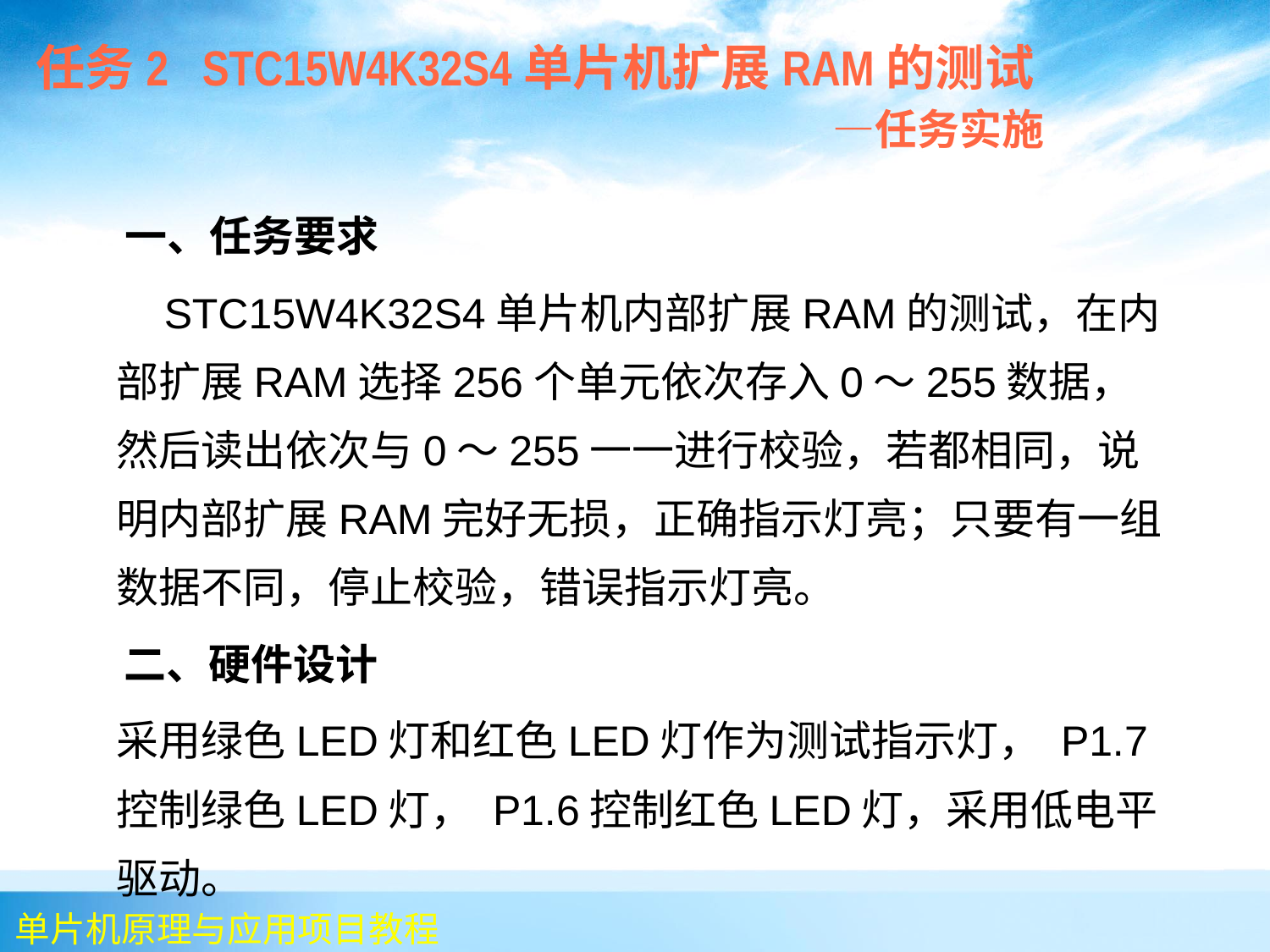

任务2   STC15W4K32S4单片机扩展RAM的测试
                                                                       —任务实施
     一、任务要求
	    STC15W4K32S4单片机内部扩展RAM的测试，在内部扩展RAM选择256个单元依次存入0～255数据，然后读出依次与0～255一一进行校验，若都相同，说明内部扩展RAM完好无损，正确指示灯亮；只要有一组数据不同，停止校验，错误指示灯亮。
    二、硬件设计
	采用绿色LED灯和红色LED灯作为测试指示灯， P1.7控制绿色LED灯， P1.6控制红色LED灯，采用低电平驱动。